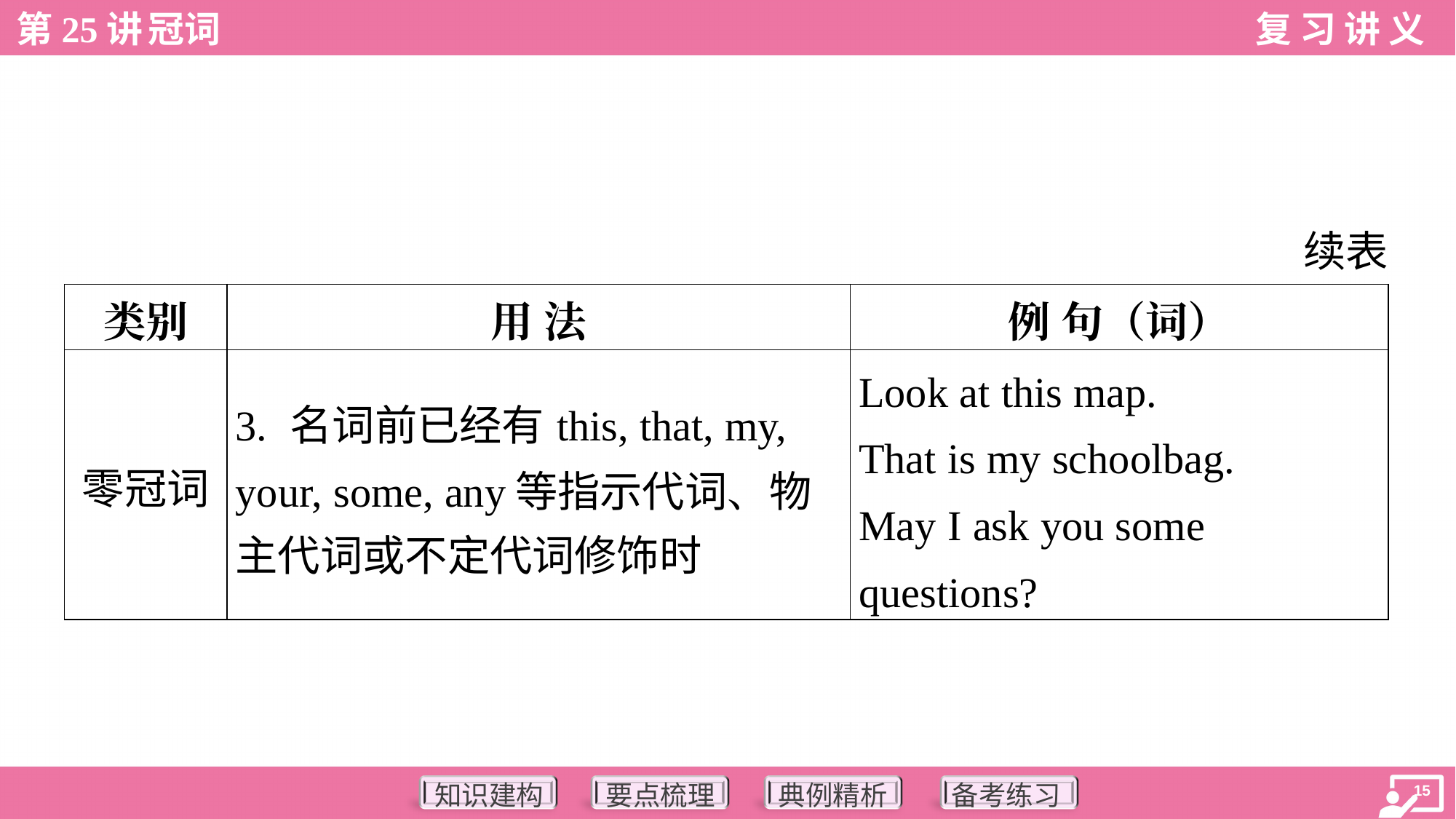

续表
| 类别 | 用 法 | 例 句（词） |
| --- | --- | --- |
| 零冠词 | 3. 名词前已经有this, that, my, your, some, any等指示代词、物 主代词或不定代词修饰时 | Look at this map. That is my schoolbag. May I ask you some questions? |